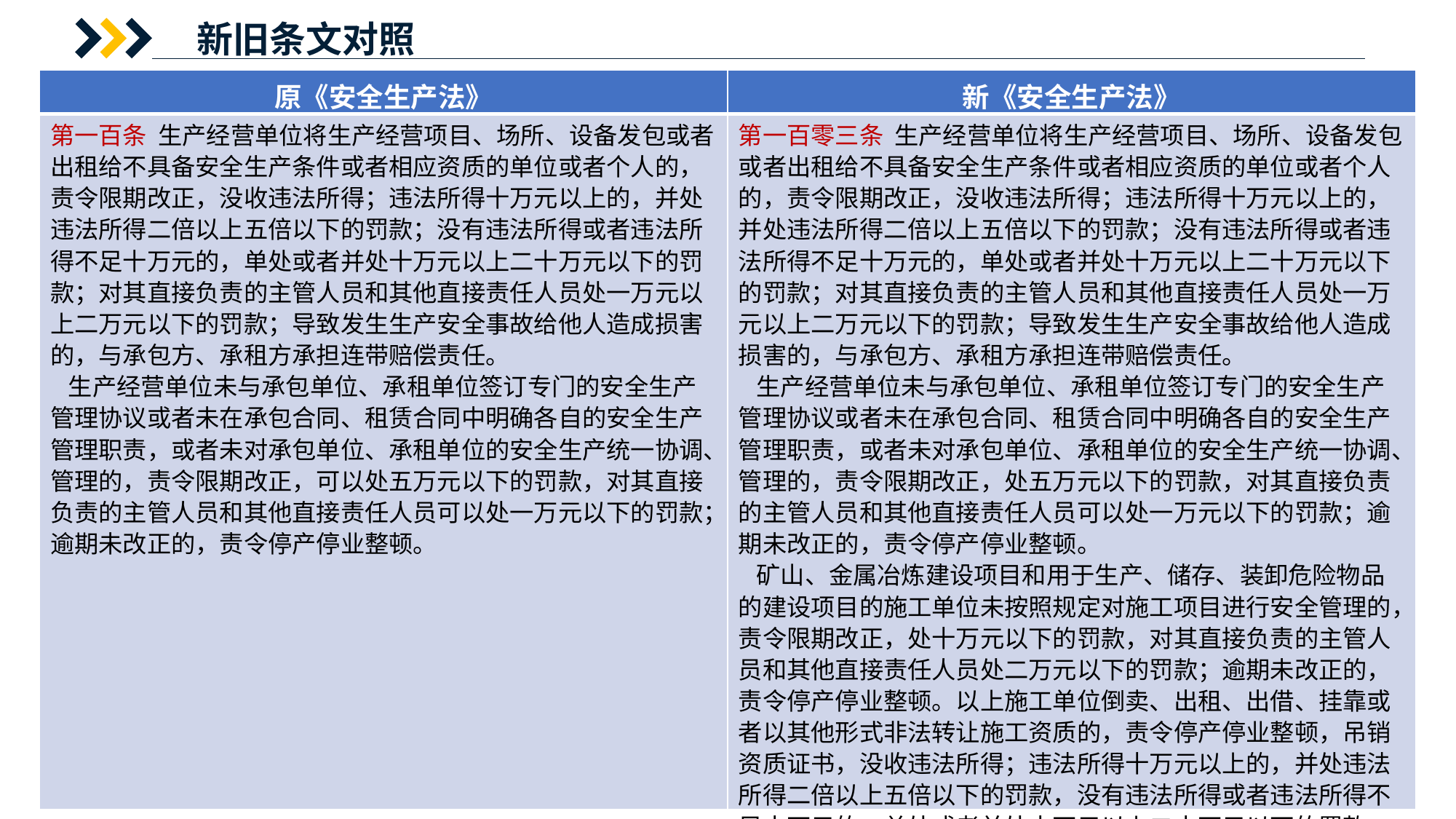

新旧条文对照

| 原《安全生产法》 | 新《安全生产法》 |
| --- | --- |
| 第一百条 生产经营单位将生产经营项目、场所、设备发包或者出租给不具备安全生产条件或者相应资质的单位或者个人的，责令限期改正，没收违法所得；违法所得十万元以上的，并处违法所得二倍以上五倍以下的罚款；没有违法所得或者违法所得不足十万元的，单处或者并处十万元以上二十万元以下的罚款；对其直接负责的主管人员和其他直接责任人员处一万元以上二万元以下的罚款；导致发生生产安全事故给他人造成损害的，与承包方、承租方承担连带赔偿责任。 生产经营单位未与承包单位、承租单位签订专门的安全生产管理协议或者未在承包合同、租赁合同中明确各自的安全生产管理职责，或者未对承包单位、承租单位的安全生产统一协调、管理的，责令限期改正，可以处五万元以下的罚款，对其直接负责的主管人员和其他直接责任人员可以处一万元以下的罚款；逾期未改正的，责令停产停业整顿。 | 第一百零三条 生产经营单位将生产经营项目、场所、设备发包或者出租给不具备安全生产条件或者相应资质的单位或者个人的，责令限期改正，没收违法所得；违法所得十万元以上的，并处违法所得二倍以上五倍以下的罚款；没有违法所得或者违法所得不足十万元的，单处或者并处十万元以上二十万元以下的罚款；对其直接负责的主管人员和其他直接责任人员处一万元以上二万元以下的罚款；导致发生生产安全事故给他人造成损害的，与承包方、承租方承担连带赔偿责任。 生产经营单位未与承包单位、承租单位签订专门的安全生产管理协议或者未在承包合同、租赁合同中明确各自的安全生产管理职责，或者未对承包单位、承租单位的安全生产统一协调、管理的，责令限期改正，处五万元以下的罚款，对其直接负责的主管人员和其他直接责任人员可以处一万元以下的罚款；逾期未改正的，责令停产停业整顿。 矿山、金属冶炼建设项目和用于生产、储存、装卸危险物品的建设项目的施工单位未按照规定对施工项目进行安全管理的，责令限期改正，处十万元以下的罚款，对其直接负责的主管人员和其他直接责任人员处二万元以下的罚款；逾期未改正的，责令停产停业整顿。以上施工单位倒卖、出租、出借、挂靠或者以其他形式非法转让施工资质的，责令停产停业整顿，吊销资质证书，没收违法所得；违法所得十万元以上的，并处违法所得二倍以上五倍以下的罚款，没有违法所得或者违法所得不足十万元的，单处或者并处十万元以上二十万元以下的罚款；对其直接负责的主管人员和其他直接责任人员处五万元以上十万元以下的罚款；构成犯罪的，依照刑法有关规定追究刑事责任。 |